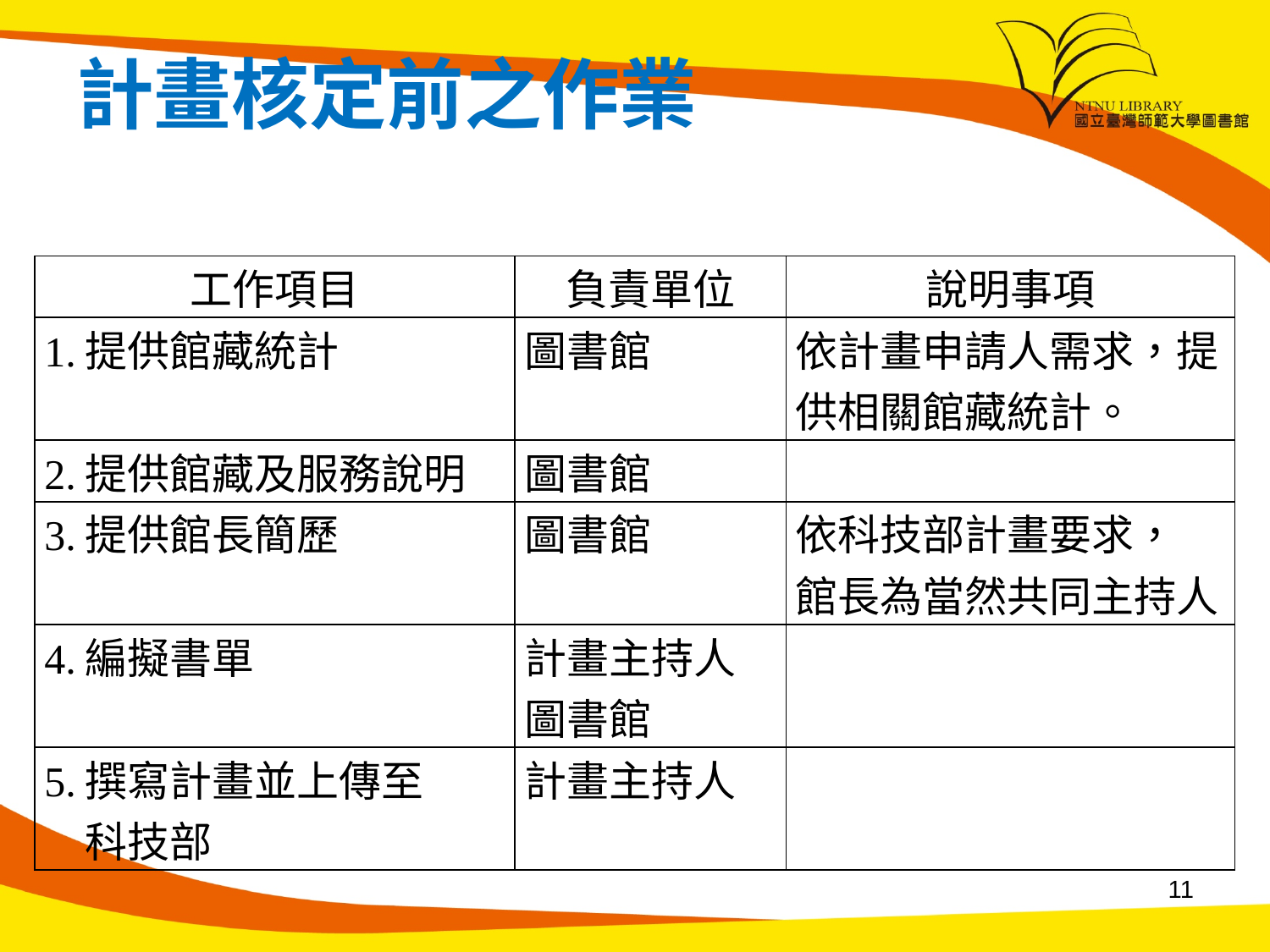

# 計畫核定前之作業
| 工作項目 | 負責單位 | 說明事項 |
| --- | --- | --- |
| 1.提供館藏統計 | 圖書館 | 依計畫申請人需求，提供相關館藏統計。 |
| 2.提供館藏及服務說明 | 圖書館 |  |
| 3.提供館長簡歷 | 圖書館 | 依科技部計畫要求， 館長為當然共同主持人 |
| 4.編擬書單 | 計畫主持人 圖書館 |  |
| 5.撰寫計畫並上傳至 科技部 | 計畫主持人 |  |
11